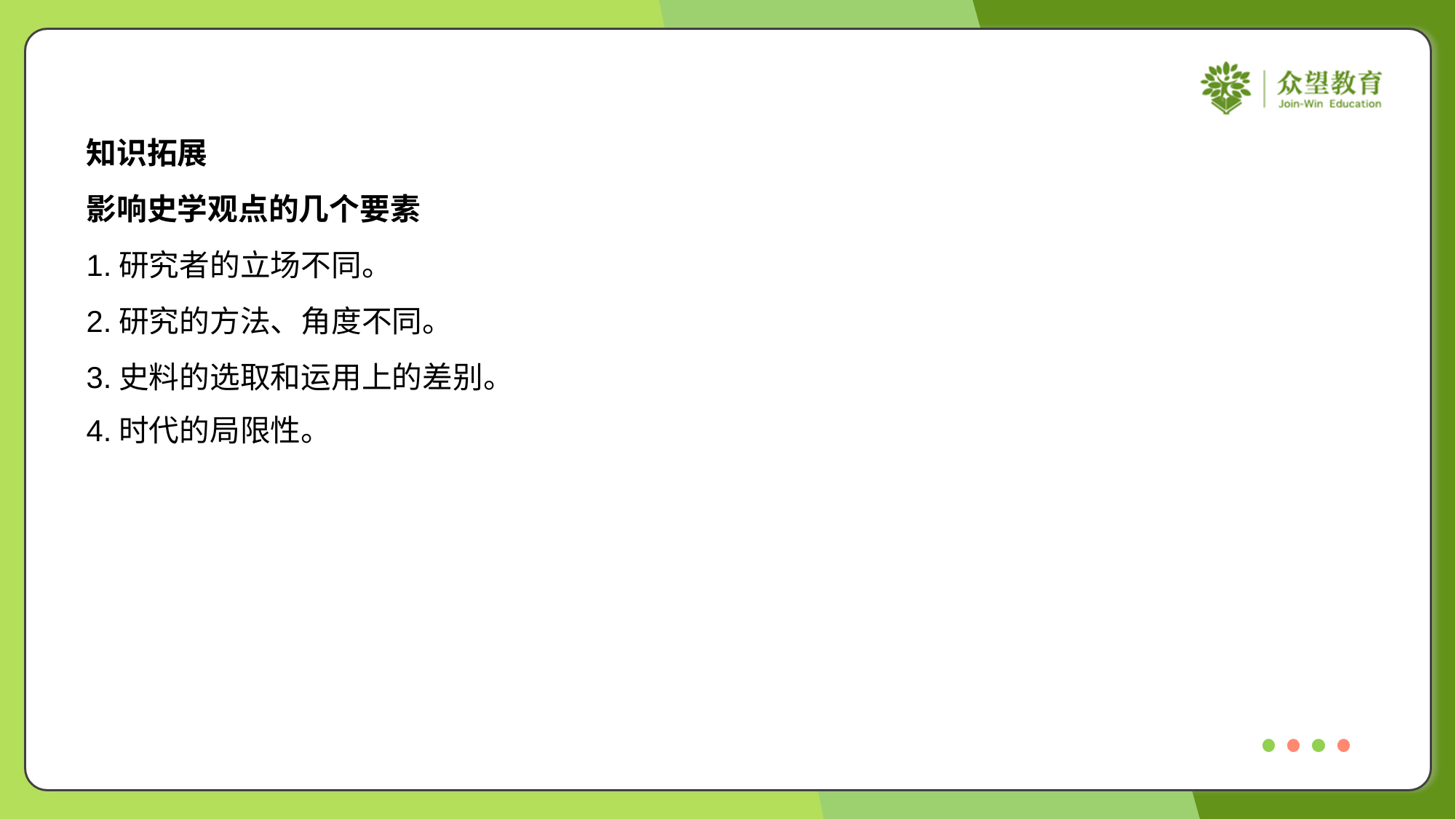

知识拓展
影响史学观点的几个要素
1.研究者的立场不同。
2.研究的方法、角度不同。
3.史料的选取和运用上的差别。
4.时代的局限性。